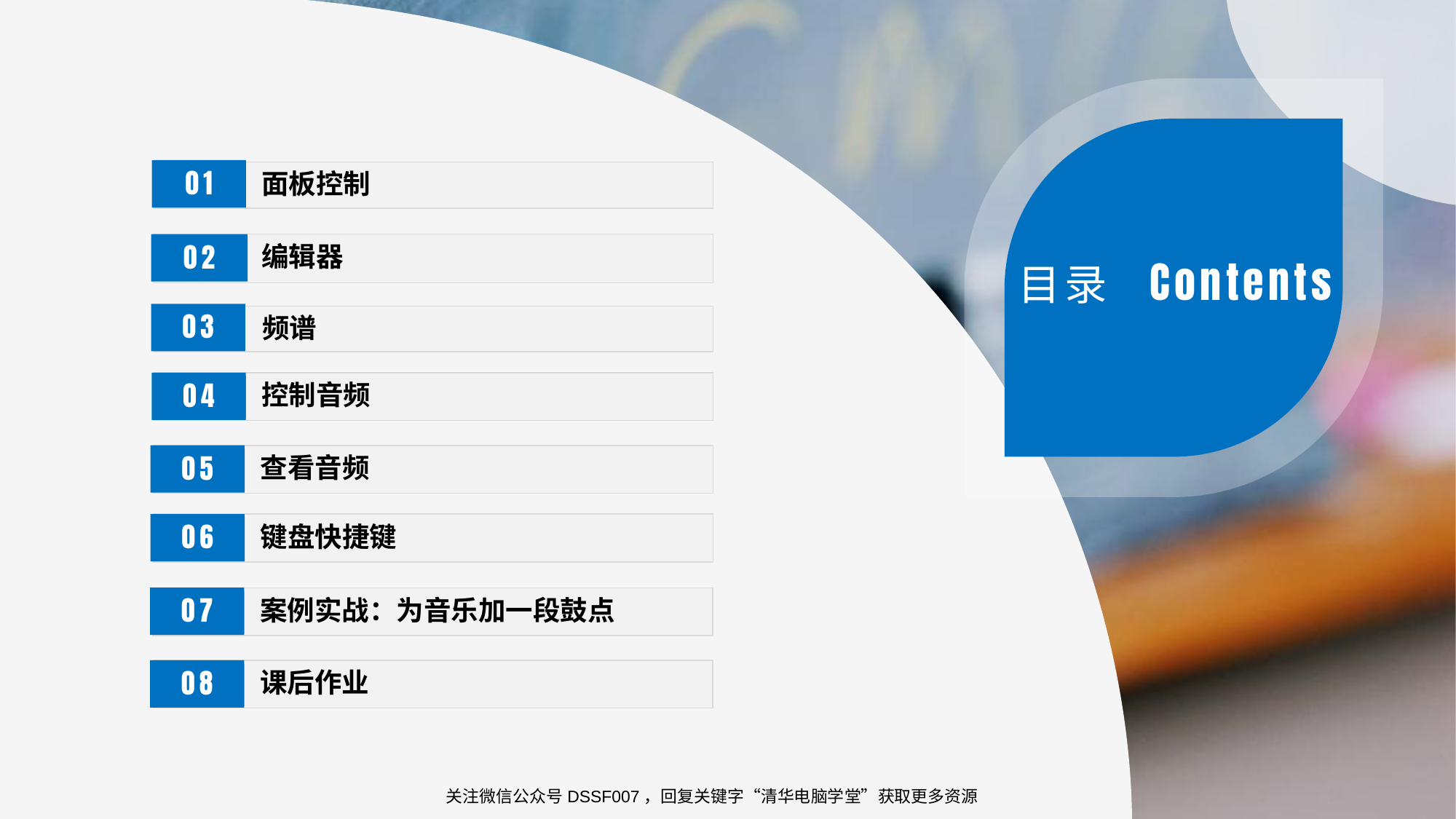

01
面板控制

编辑器
02

目录  Contents
03

频谱

控制音频
04

查看音频
05

键盘快捷键
06

案例实战：为音乐加一段鼓点
07

课后作业
08